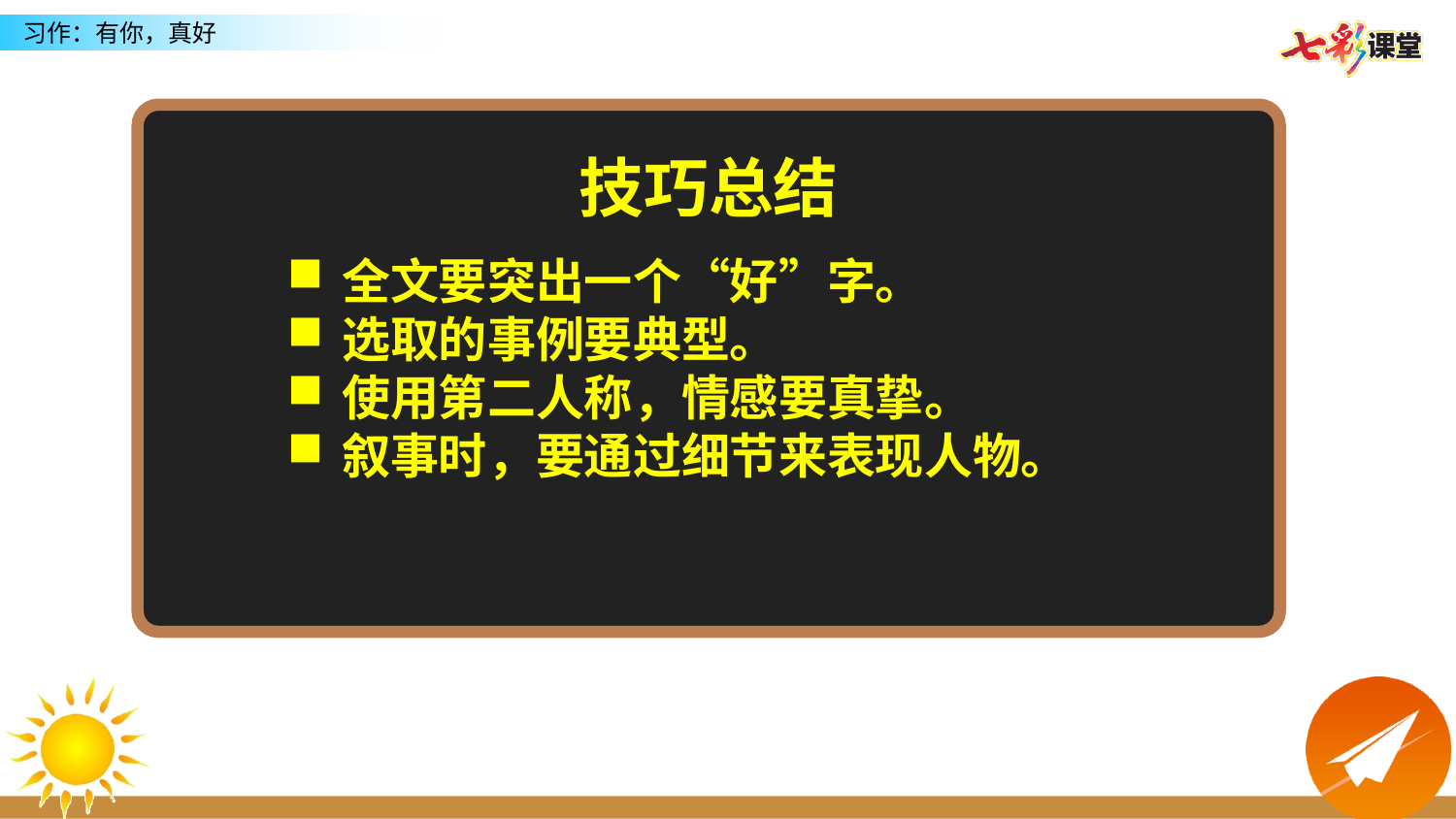

技巧总结
全文要突出一个“好”字。
选取的事例要典型。
使用第二人称，情感要真挚。
叙事时，要通过细节来表现人物。